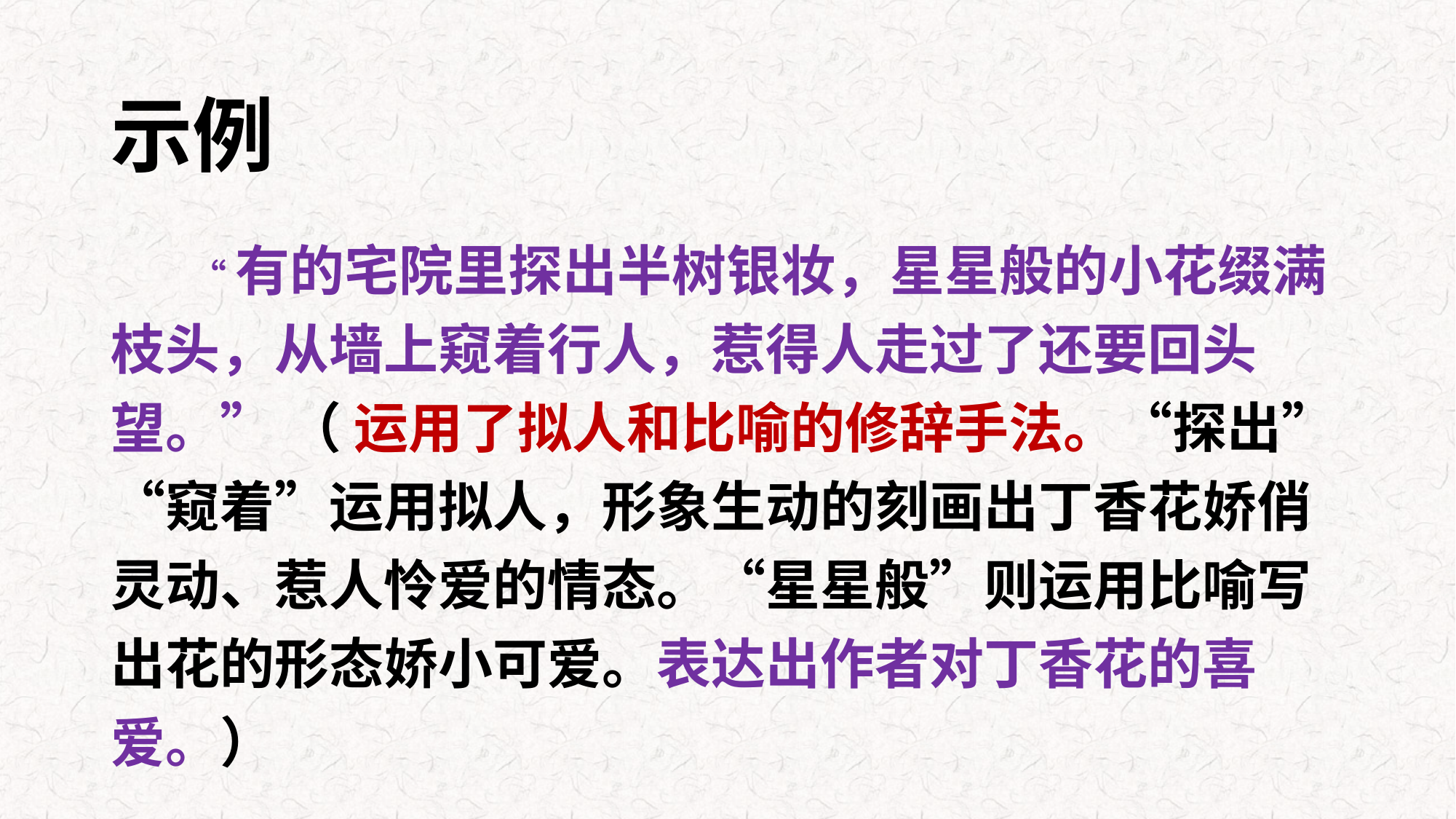

# 示例
   “有的宅院里探出半树银妆，星星般的小花缀满枝头，从墙上窥着行人，惹得人走过了还要回头望。” （ 运用了拟人和比喻的修辞手法。“探出”“窥着”运用拟人，形象生动的刻画出丁香花娇俏灵动、惹人怜爱的情态。“星星般”则运用比喻写出花的形态娇小可爱。表达出作者对丁香花的喜爱。）